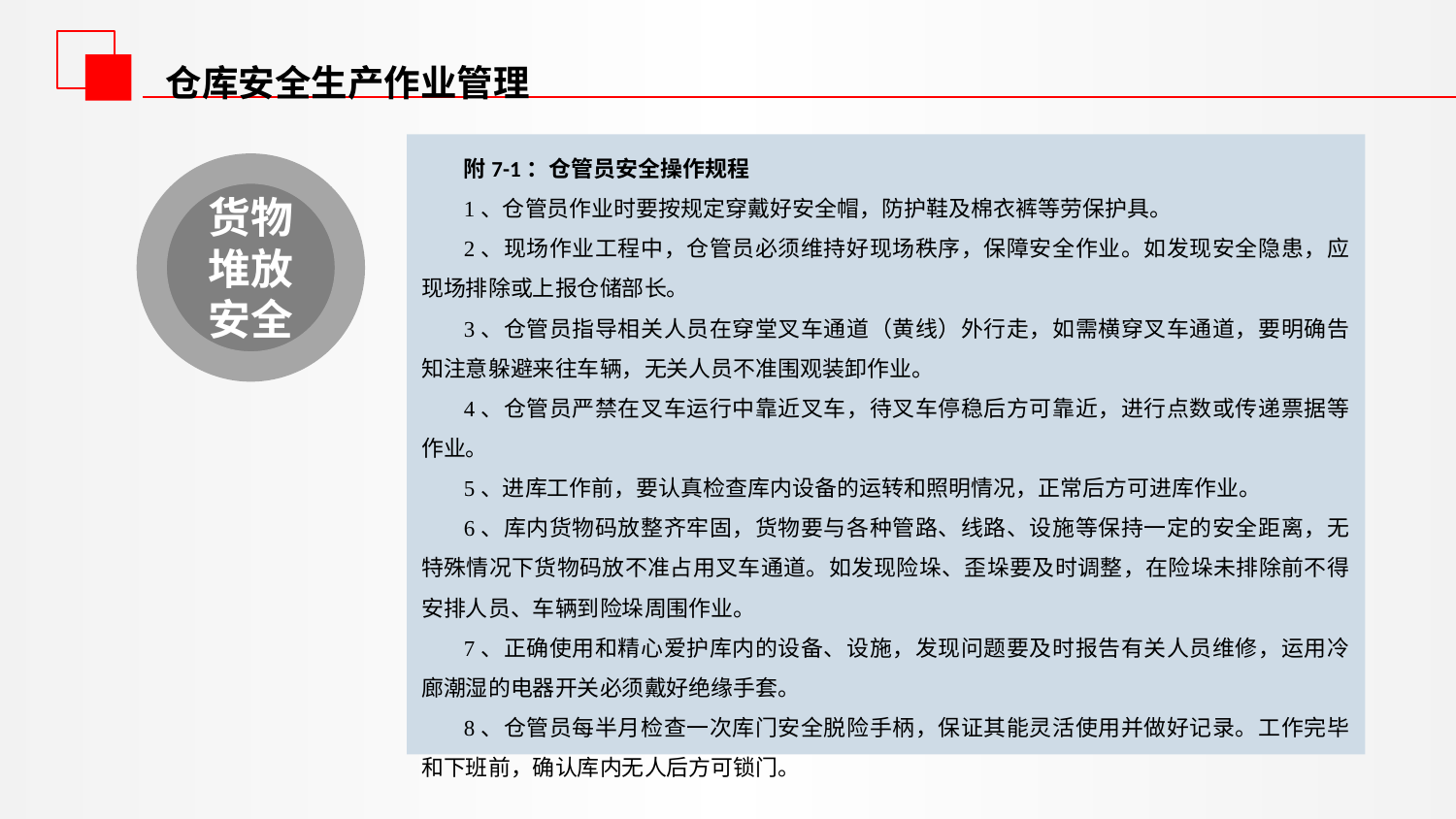

仓库安全生产作业管理
附7-1：仓管员安全操作规程
1、仓管员作业时要按规定穿戴好安全帽，防护鞋及棉衣裤等劳保护具。
2、现场作业工程中，仓管员必须维持好现场秩序，保障安全作业。如发现安全隐患，应现场排除或上报仓储部长。
3、仓管员指导相关人员在穿堂叉车通道（黄线）外行走，如需横穿叉车通道，要明确告知注意躲避来往车辆，无关人员不准围观装卸作业。
4、仓管员严禁在叉车运行中靠近叉车，待叉车停稳后方可靠近，进行点数或传递票据等作业。
5、进库工作前，要认真检查库内设备的运转和照明情况，正常后方可进库作业。
6、库内货物码放整齐牢固，货物要与各种管路、线路、设施等保持一定的安全距离，无特殊情况下货物码放不准占用叉车通道。如发现险垛、歪垛要及时调整，在险垛未排除前不得安排人员、车辆到险垛周围作业。
7、正确使用和精心爱护库内的设备、设施，发现问题要及时报告有关人员维修，运用冷廊潮湿的电器开关必须戴好绝缘手套。
8、仓管员每半月检查一次库门安全脱险手柄，保证其能灵活使用并做好记录。工作完毕和下班前，确认库内无人后方可锁门。
货物堆放安全